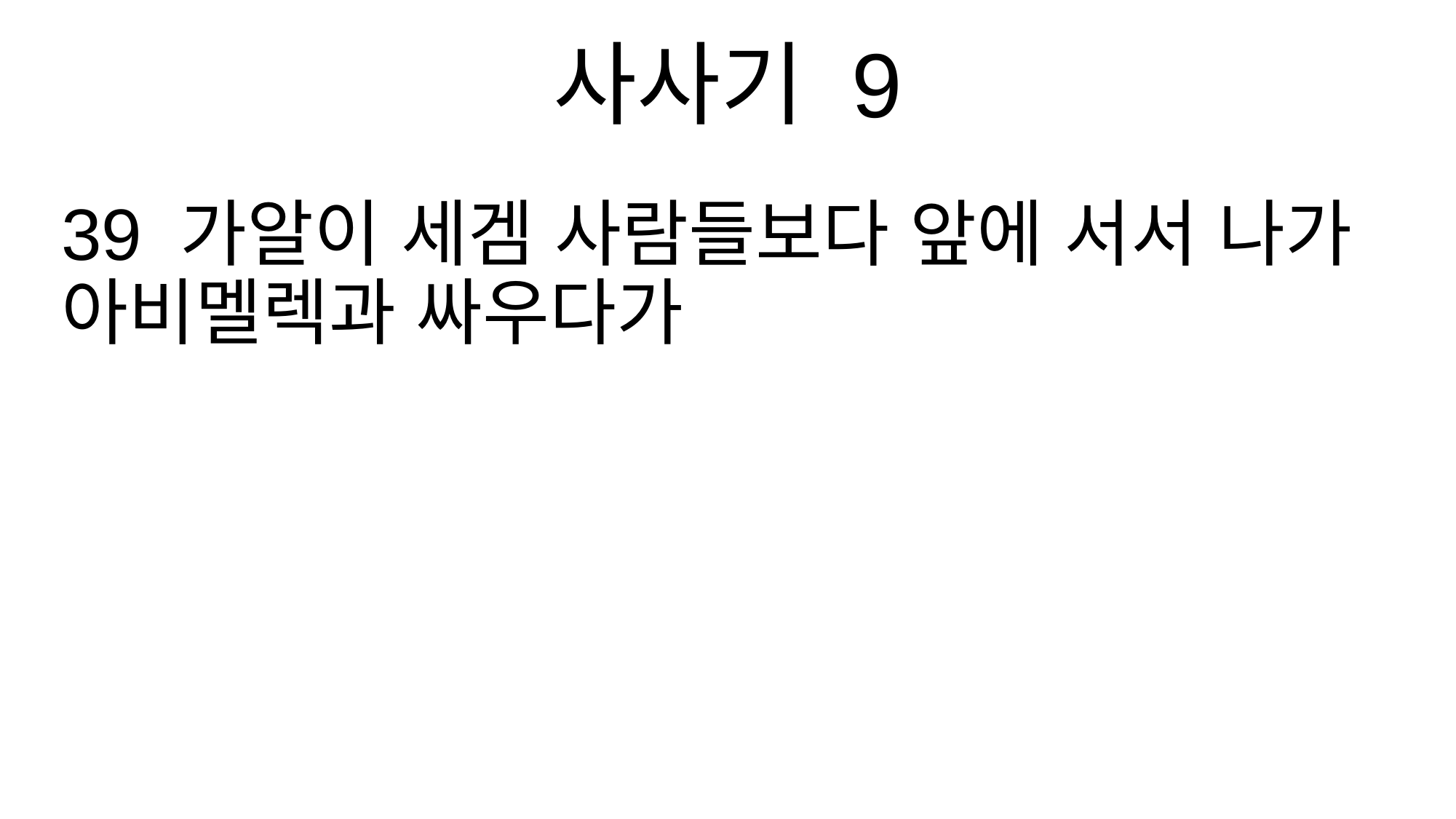

사사기 9
39 가알이 세겜 사람들보다 앞에 서서 나가 아비멜렉과 싸우다가